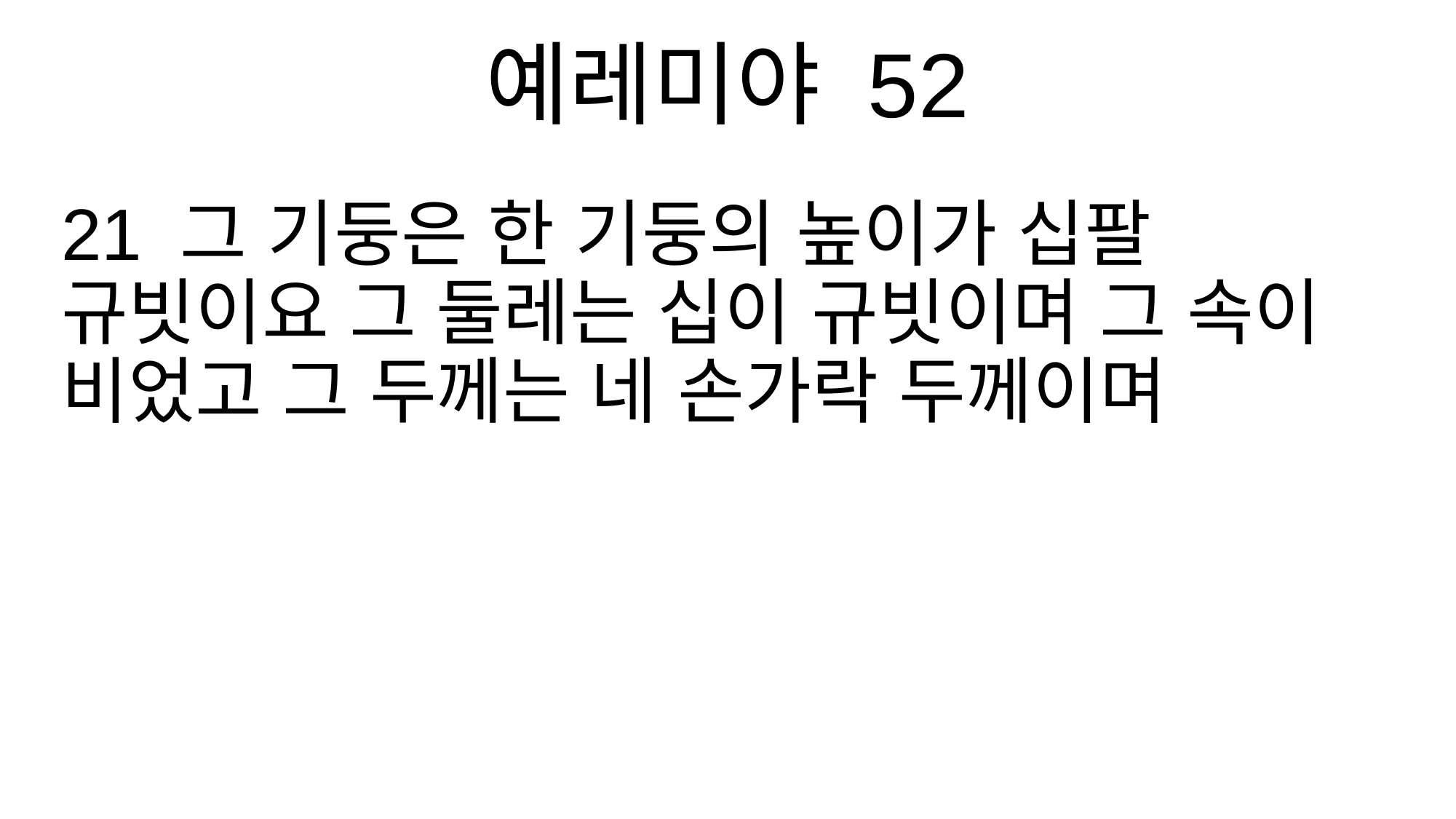

예레미야 52
21 그 기둥은 한 기둥의 높이가 십팔 규빗이요 그 둘레는 십이 규빗이며 그 속이 비었고 그 두께는 네 손가락 두께이며